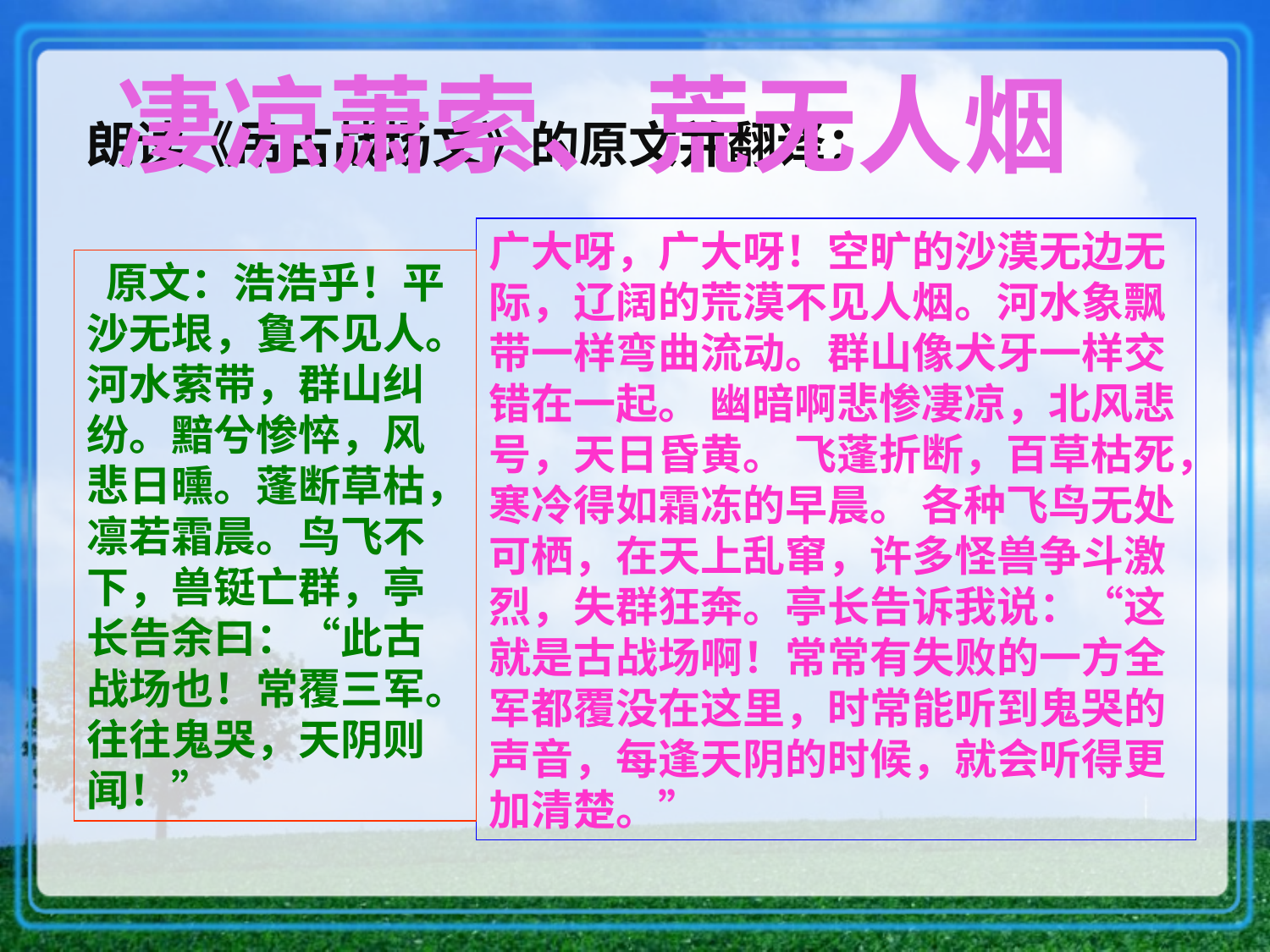

凄凉萧索、荒无人烟
朗读《吊古战场文》的原文并翻译：
广大呀，广大呀！空旷的沙漠无边无际，辽阔的荒漠不见人烟。河水象飘带一样弯曲流动。群山像犬牙一样交错在一起。 幽暗啊悲惨凄凉，北风悲号，天日昏黄。 飞蓬折断，百草枯死，寒冷得如霜冻的早晨。 各种飞鸟无处可栖，在天上乱窜，许多怪兽争斗激烈，失群狂奔。亭长告诉我说：“这就是古战场啊！常常有失败的一方全军都覆没在这里，时常能听到鬼哭的声音，每逢天阴的时候，就会听得更加清楚。”
 原文：浩浩乎！平沙无垠，敻不见人。河水萦带，群山纠纷。黯兮惨悴，风悲日曛。蓬断草枯，凛若霜晨。鸟飞不下，兽铤亡群，亭长告余曰：“此古战场也！常覆三军。往往鬼哭，天阴则闻！”